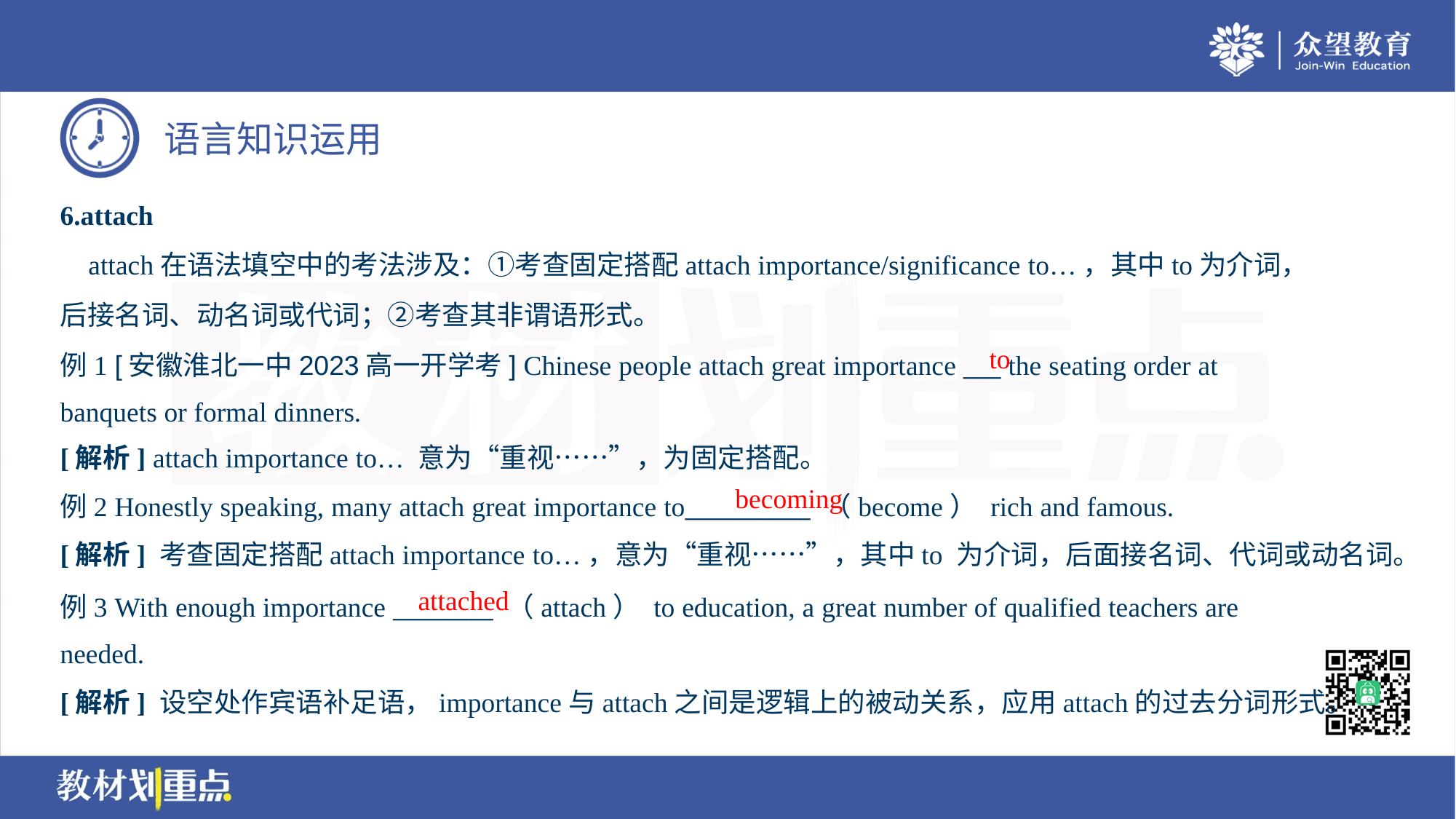

6.attach
    attach在语法填空中的考法涉及：①考查固定搭配attach importance/significance to…，其中to为介词，
后接名词、动名词或代词；②考查其非谓语形式。
例1 [安徽淮北一中2023高一开学考] Chinese people attach great importance ___ the seating order at
banquets or formal dinners.
to
[解析] attach importance to… 意为“重视……”，为固定搭配。
becoming
例2 Honestly speaking, many attach great importance to__________ （become） rich and famous.
[解析] 考查固定搭配attach importance to…，意为“重视……”，其中to 为介词，后面接名词、代词或动名词。
attached
例3 With enough importance ________ （attach） to education, a great number of qualified teachers are
needed.
[解析] 设空处作宾语补足语，importance与attach之间是逻辑上的被动关系，应用attach的过去分词形式。